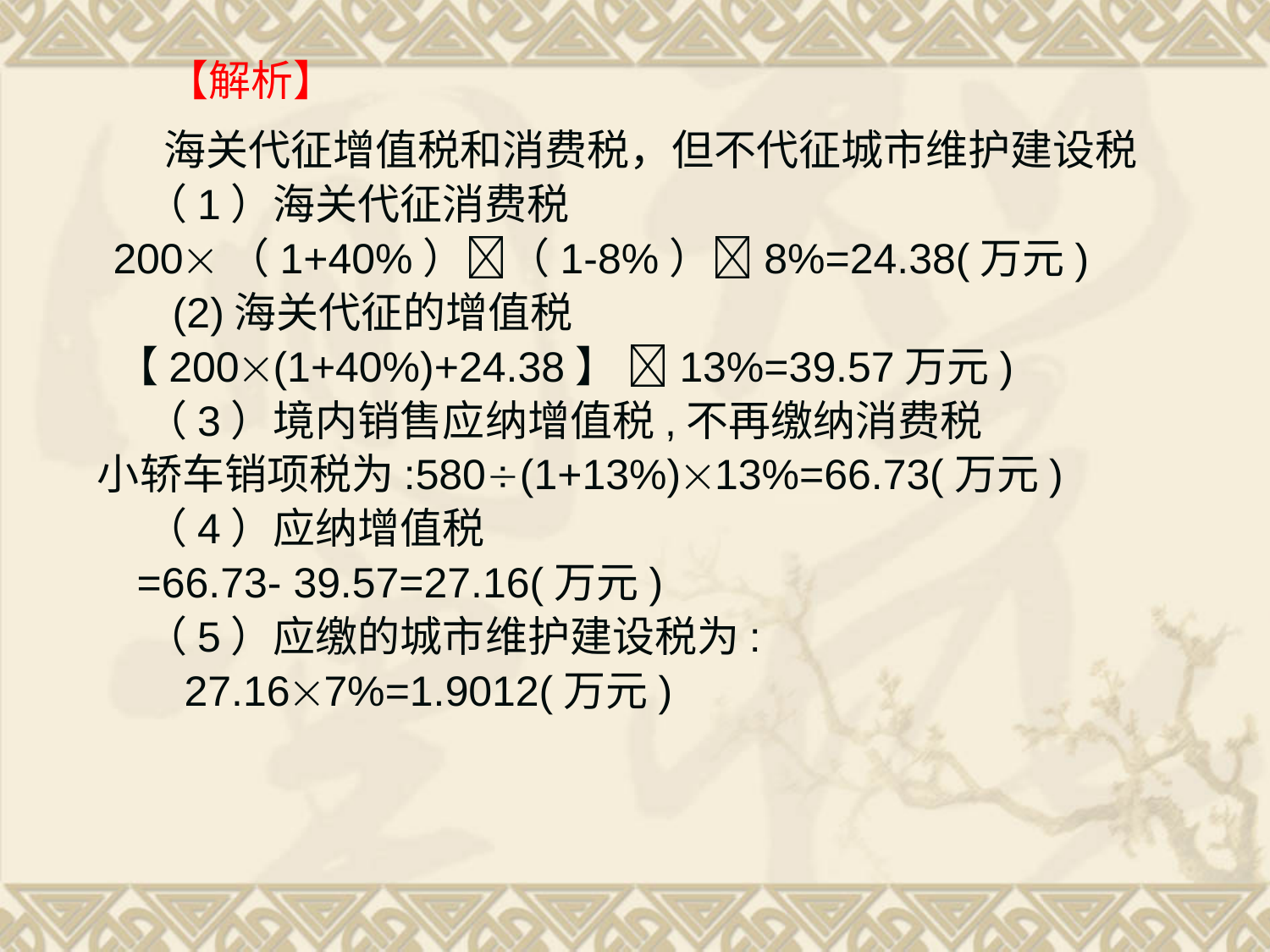

# 【解析】

        海关代征增值税和消费税，但不代征城市维护建设税
      （1）海关代征消费税
   200×（1+40%）÷（1-8%）×8%=24.38(万元)
        (2)海关代征的增值税
   【200×(1+40%)+24.38】 ×13%=39.57万元)
      （3）境内销售应纳增值税,不再缴纳消费税
 小轿车销项税为:580÷(1+13%)×13%=66.73(万元)
      （4）应纳增值税
     =66.73- 39.57=27.16(万元)
      （5）应缴的城市维护建设税为:
         27.16×7%=1.9012(万元)